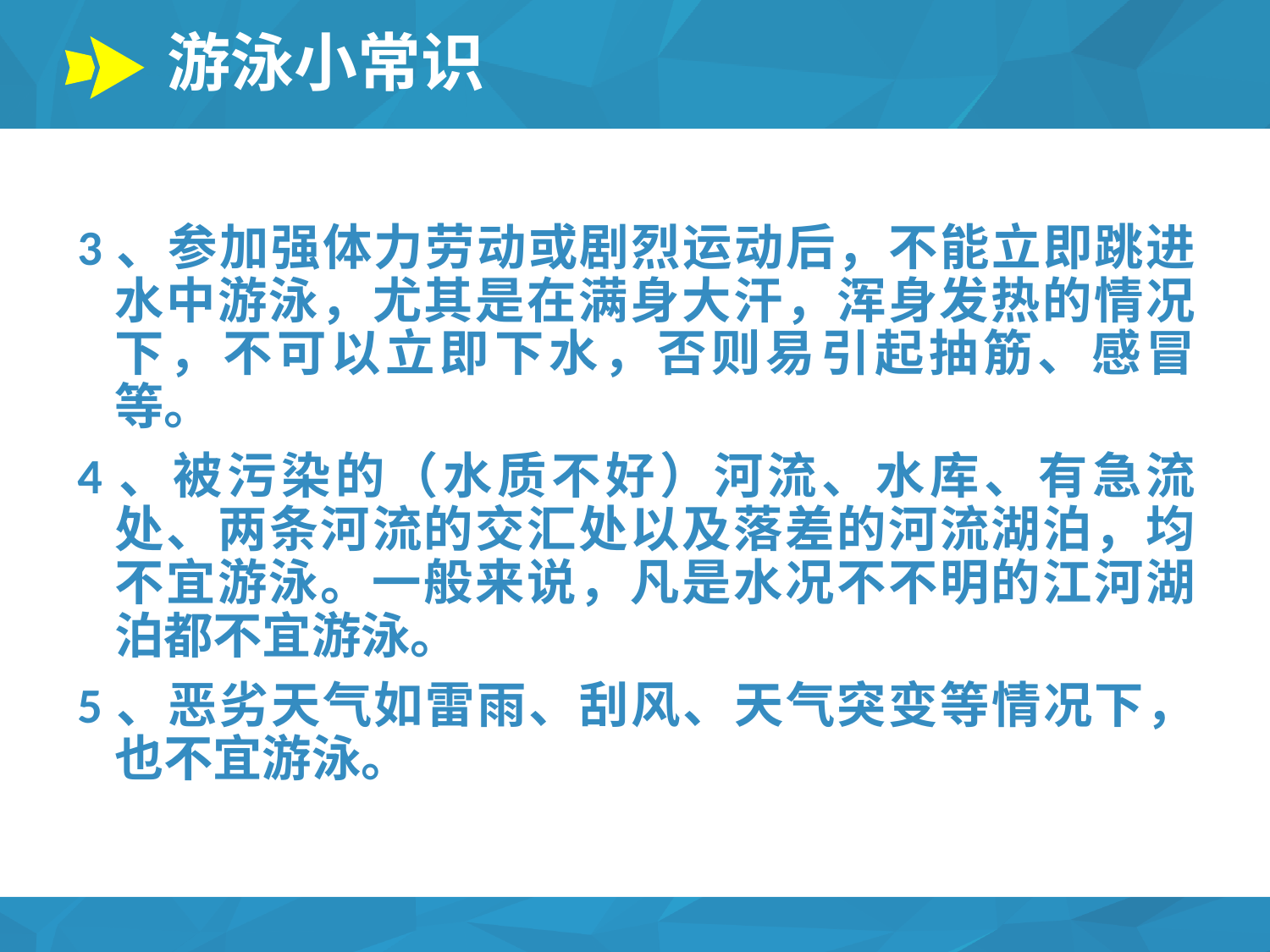

游泳小常识
3、参加强体力劳动或剧烈运动后，不能立即跳进水中游泳，尤其是在满身大汗，浑身发热的情况下，不可以立即下水，否则易引起抽筋、感冒等。
4、被污染的（水质不好）河流、水库、有急流处、两条河流的交汇处以及落差的河流湖泊，均不宜游泳。一般来说，凡是水况不不明的江河湖泊都不宜游泳。
5、恶劣天气如雷雨、刮风、天气突变等情况下，也不宜游泳。